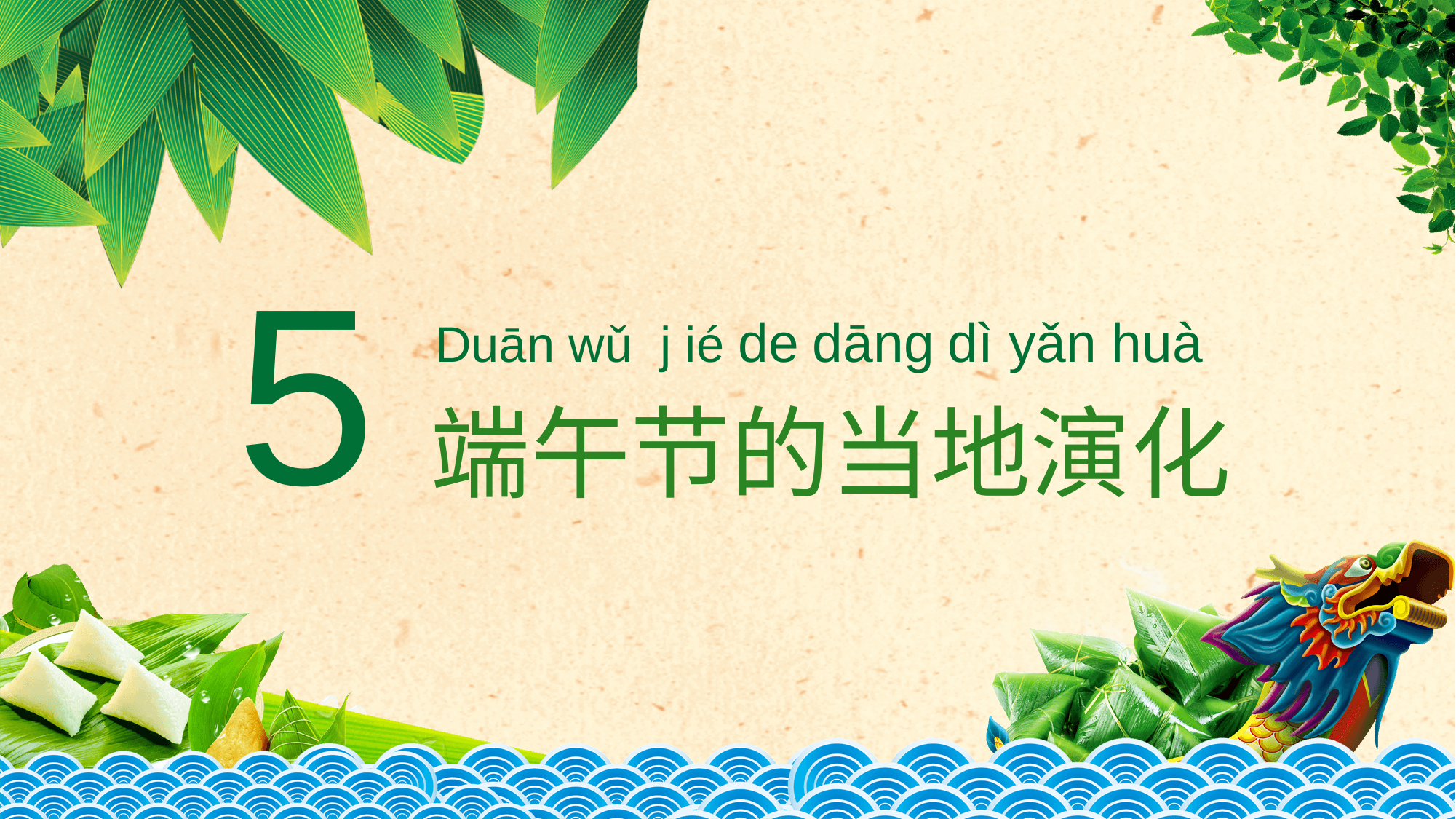

5
Du­­ān wǔ  j ié de dāng dì yǎn huà
端午节的当地演化